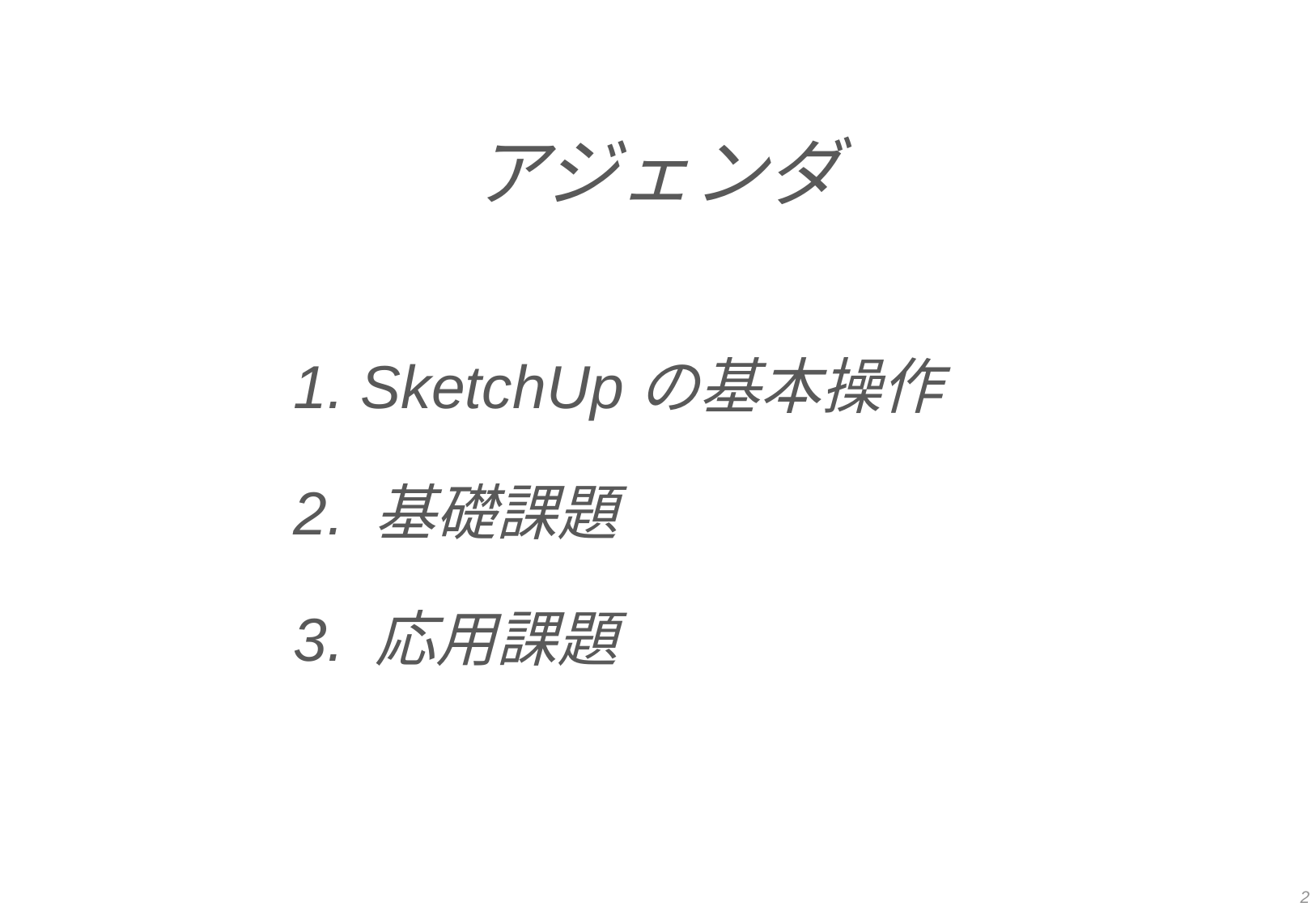

# アジェンダ
1. SketchUpの基本操作
2. 基礎課題
3. 応用課題
2